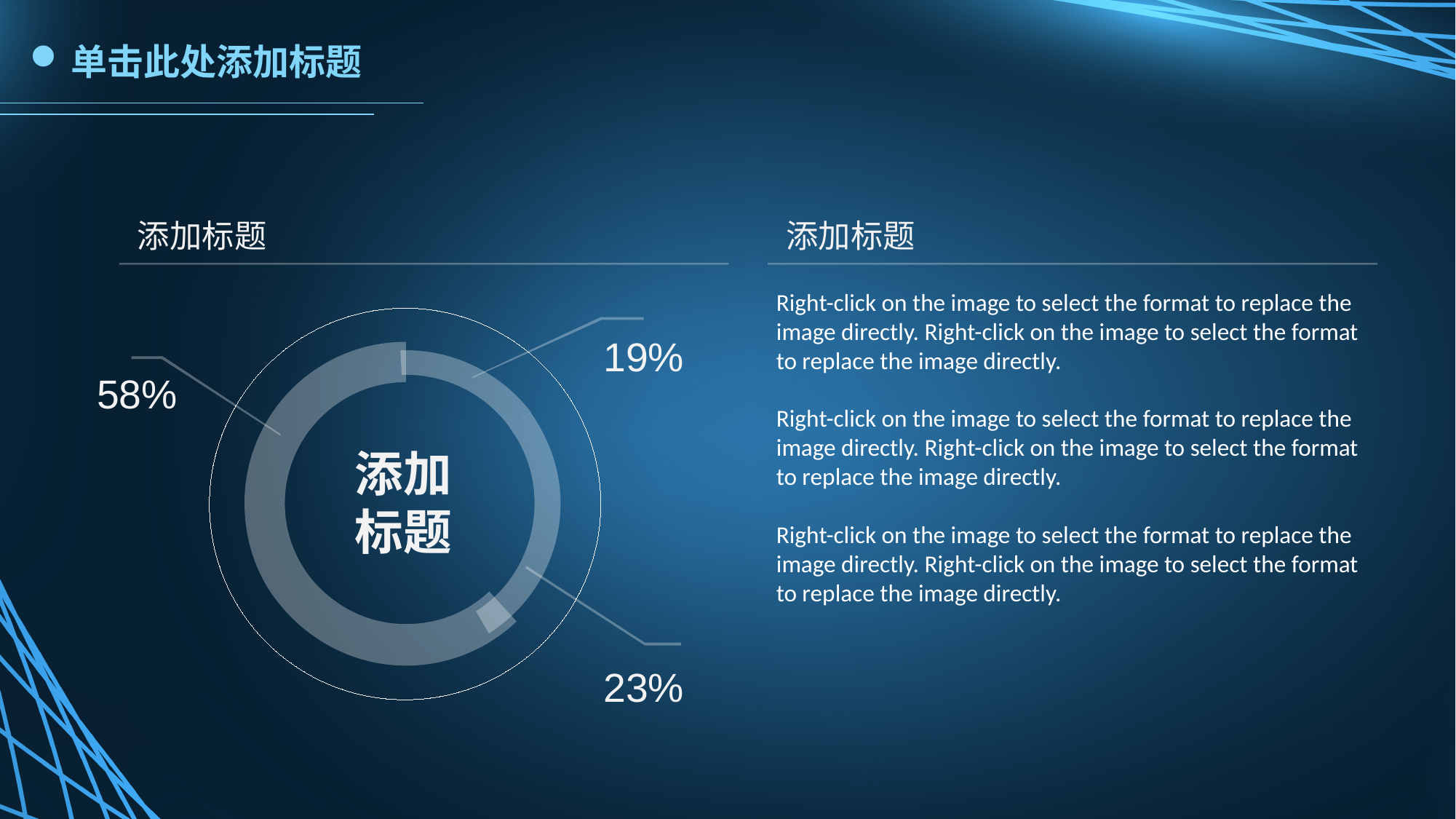

单击此处添加标题
添加标题
添加标题

Right-click on the image to select the format to replace the image directly. Right-click on the image to select the format to replace the image directly.

Right-click on the image to select the format to replace the image directly. Right-click on the image to select the format to replace the image directly.

Right-click on the image to select the format to replace the image directly. Right-click on the image to select the format to replace the image directly.

19%

58%

添加
标题

23%